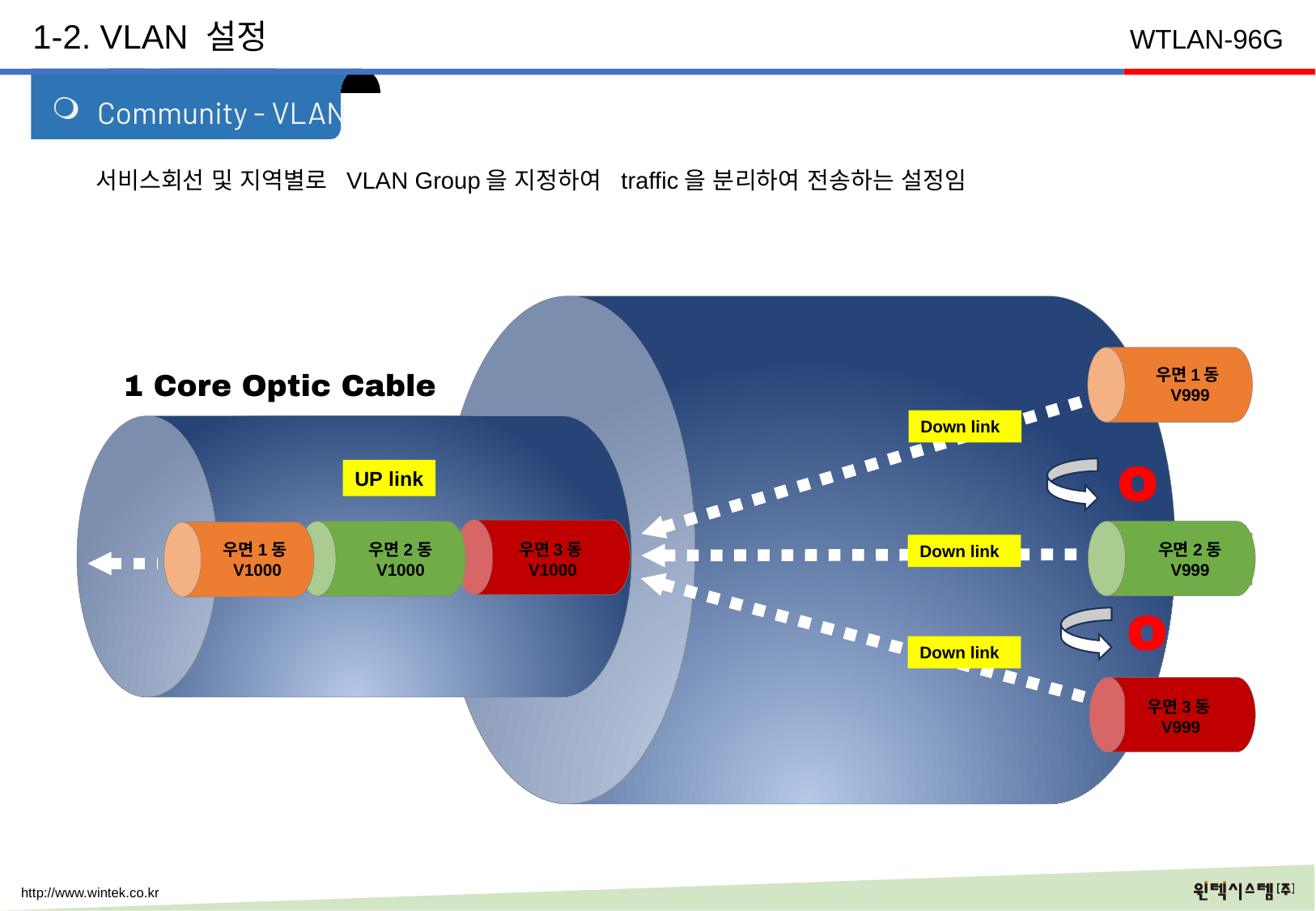

1-2. VLAN 설정
 WTLAN-96G

Community - VLAN

서비스회선 및 지역별로  VLAN Group을 지정하여  traffic을 분리하여 전송하는 설정임

우면1동
V999
1 Core Optic Cable
Down link
O

UP link

우면3동
 V1000

우면2동 V1000

우면1동
V1000

우면2동 V999
Down link
O

Down link

우면3동
 V999